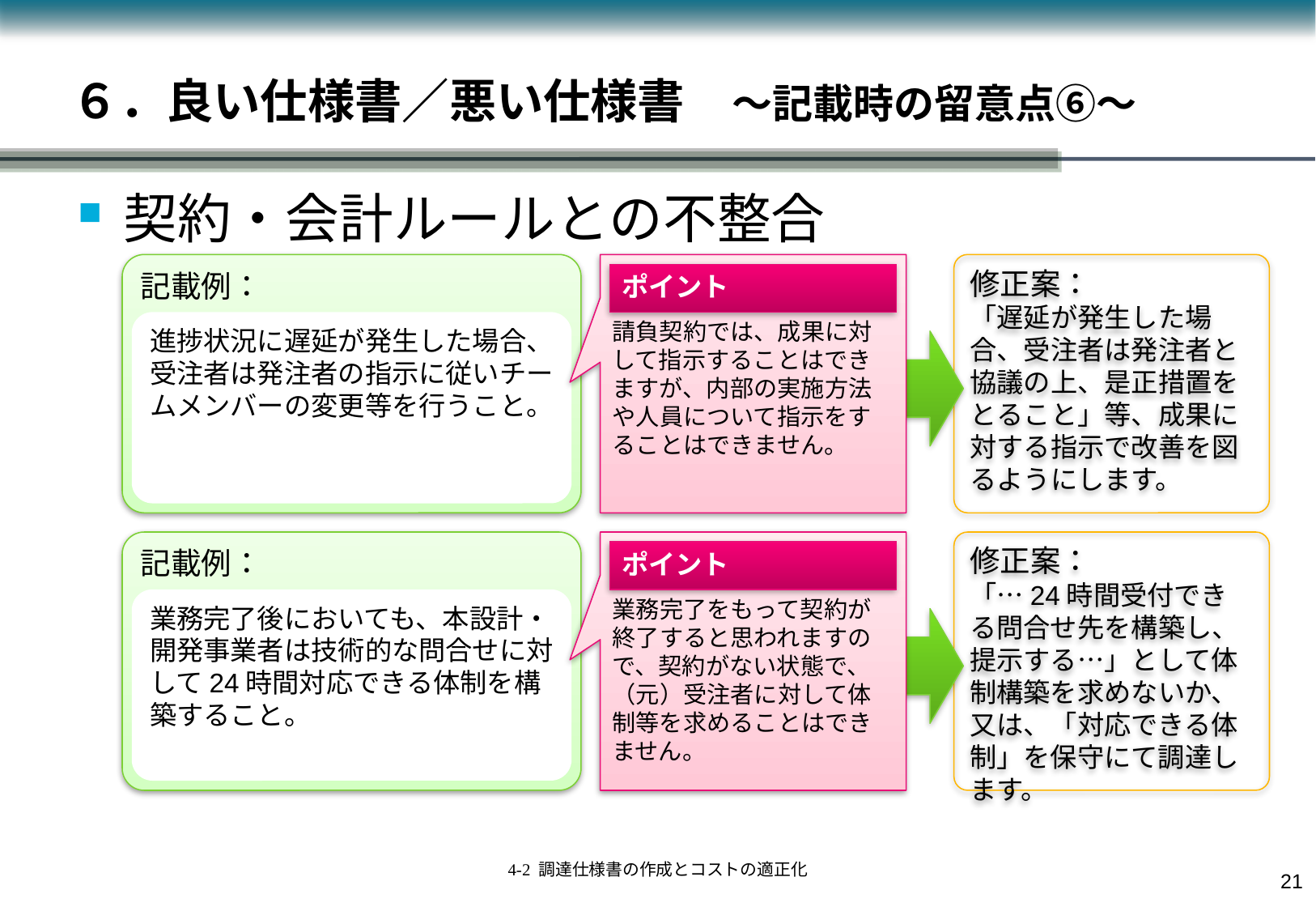

# ６．良い仕様書／悪い仕様書　～記載時の留意点⑥～
契約・会計ルールとの不整合

記載例：

請負契約では、成果に対して指示することはできますが、内部の実施方法や人員について指示をすることはできません。
修正案：
「遅延が発生した場合、受注者は発注者と協議の上、是正措置をとること」等、成果に対する指示で改善を図るようにします。
ポイント
進捗状況に遅延が発生した場合、受注者は発注者の指示に従いチームメンバーの変更等を行うこと。

修正案：
「…24時間受付できる問合せ先を構築し、提示する…」として体制構築を求めないか、又は、「対応できる体制」を保守にて調達します。
記載例：

業務完了をもって契約が終了すると思われますので、契約がない状態で、（元）受注者に対して体制等を求めることはできません。
ポイント
業務完了後においても、本設計・開発事業者は技術的な問合せに対して24時間対応できる体制を構築すること。

21
4-2 調達仕様書の作成とコストの適正化